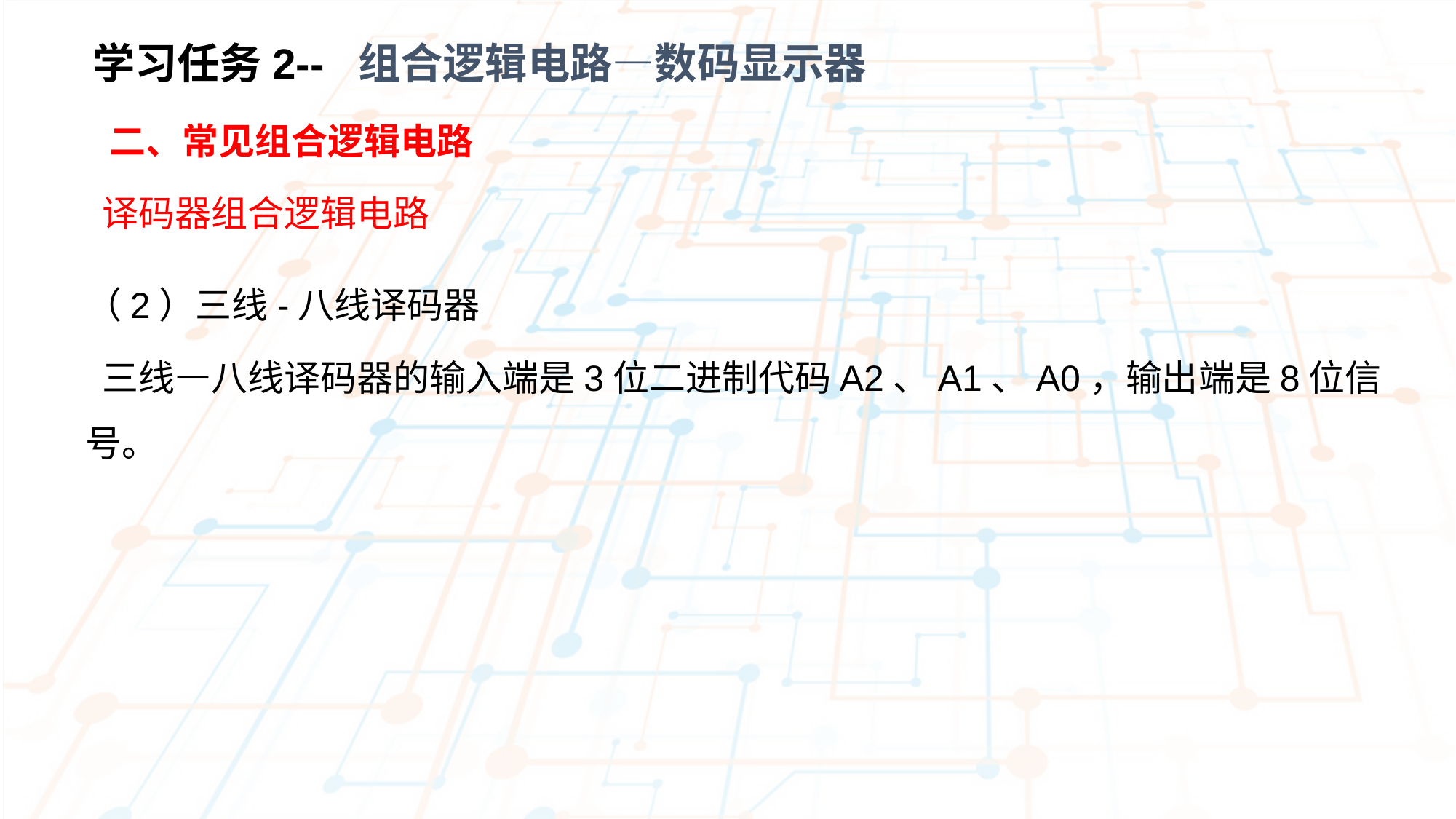

学习任务2--  组合逻辑电路—数码显示器
 二、常见组合逻辑电路

译码器组合逻辑电路
（2）三线-八线译码器
 三线—八线译码器的输入端是3位二进制代码A2、A1、A0，输出端是8位信号。